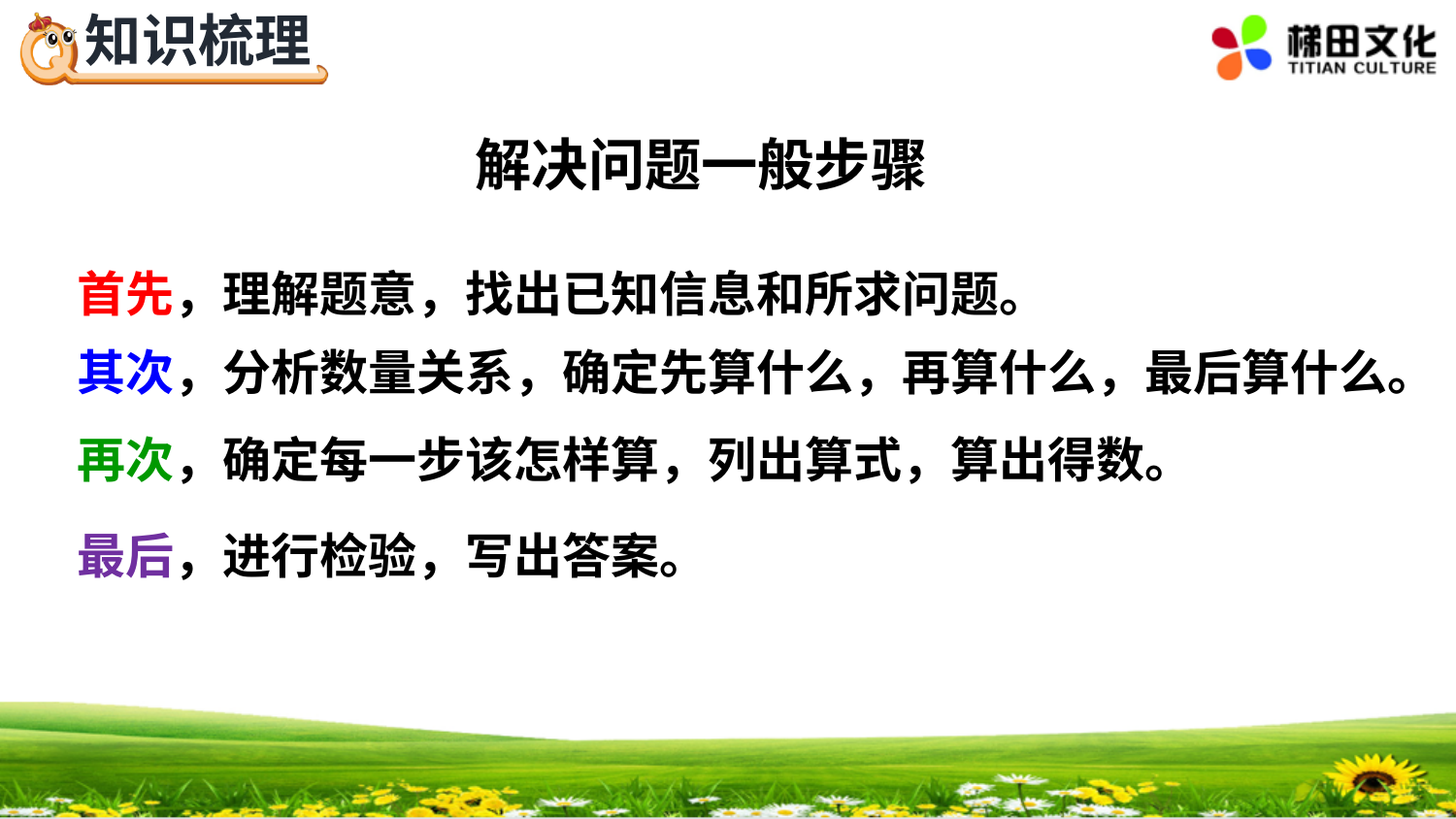

解决问题一般步骤
首先，理解题意，找出已知信息和所求问题。
其次，分析数量关系，确定先算什么，再算什么，最后算什么。
再次，确定每一步该怎样算，列出算式，算出得数。
最后，进行检验，写出答案。